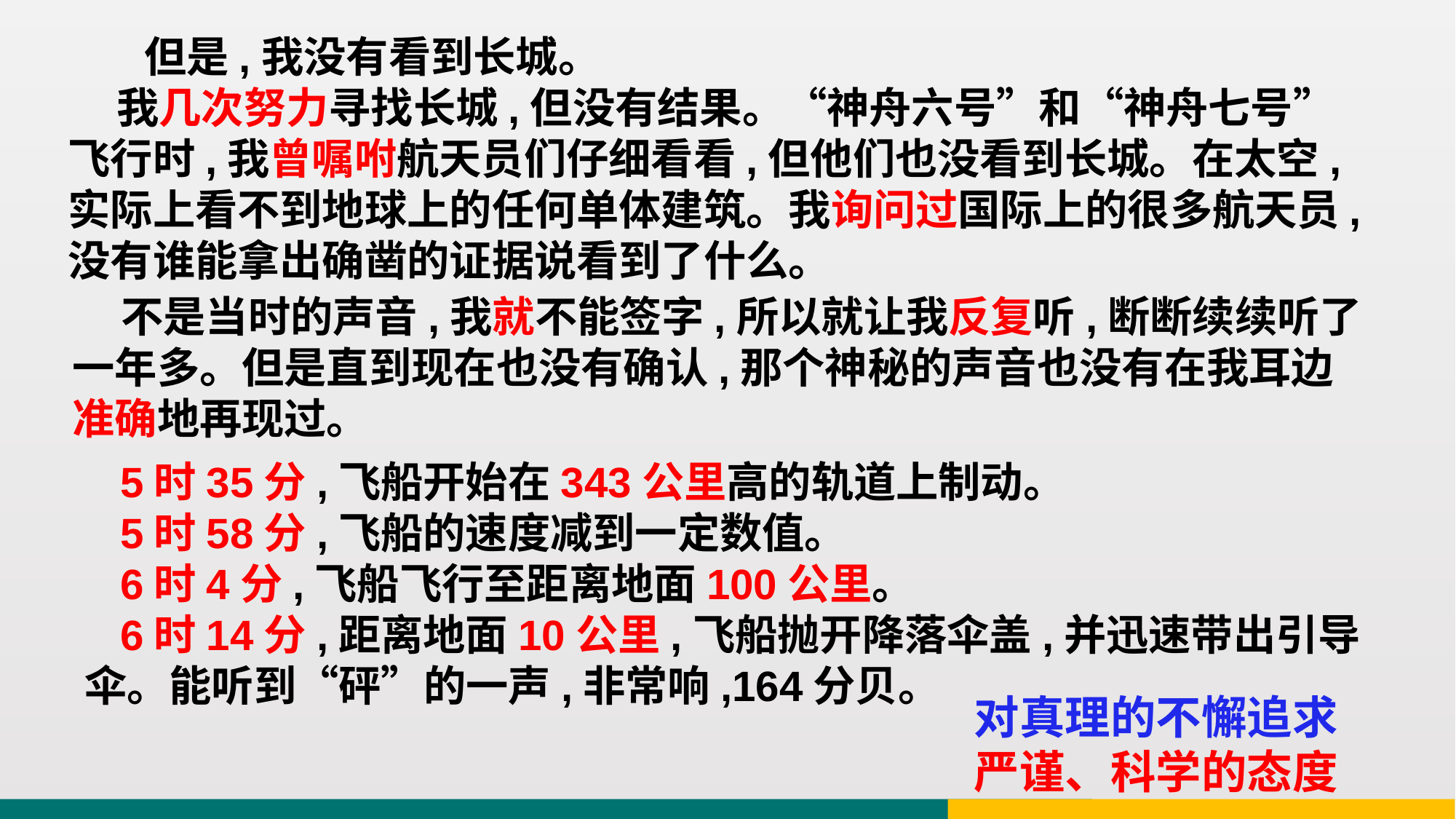

但是,我没有看到长城。
    我几次努力寻找长城,但没有结果。“神舟六号”和“神舟七号”飞行时,我曾嘱咐航天员们仔细看看,但他们也没看到长城。在太空,实际上看不到地球上的任何单体建筑。我询问过国际上的很多航天员,没有谁能拿出确凿的证据说看到了什么。
    不是当时的声音,我就不能签字,所以就让我反复听,断断续续听了一年多。但是直到现在也没有确认,那个神秘的声音也没有在我耳边准确地再现过。
   5时35分,飞船开始在343公里高的轨道上制动。
   5时58分,飞船的速度减到一定数值。
   6时4分,飞船飞行至距离地面100公里。
   6时14分,距离地面10公里,飞船抛开降落伞盖,并迅速带出引导伞。能听到“砰”的一声,非常响,164分贝。
对真理的不懈追求
严谨、科学的态度